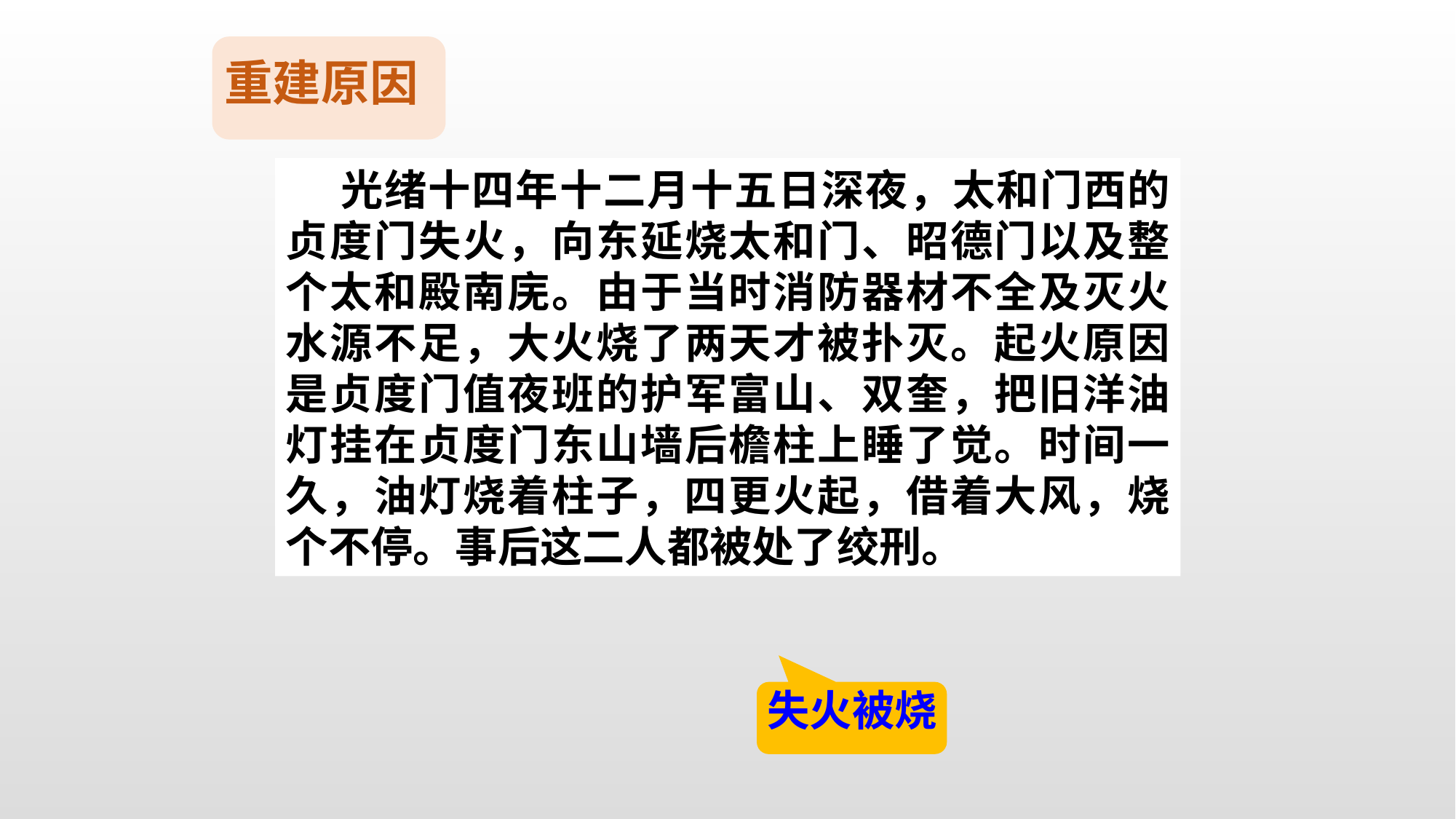

重建原因
    光绪十四年十二月十五日深夜，太和门西的贞度门失火，向东延烧太和门、昭德门以及整个太和殿南庑。由于当时消防器材不全及灭火水源不足，大火烧了两天才被扑灭。起火原因是贞度门值夜班的护军富山、双奎，把旧洋油灯挂在贞度门东山墙后檐柱上睡了觉。时间一久，油灯烧着柱子，四更火起，借着大风，烧个不停。事后这二人都被处了绞刑。
失火被烧